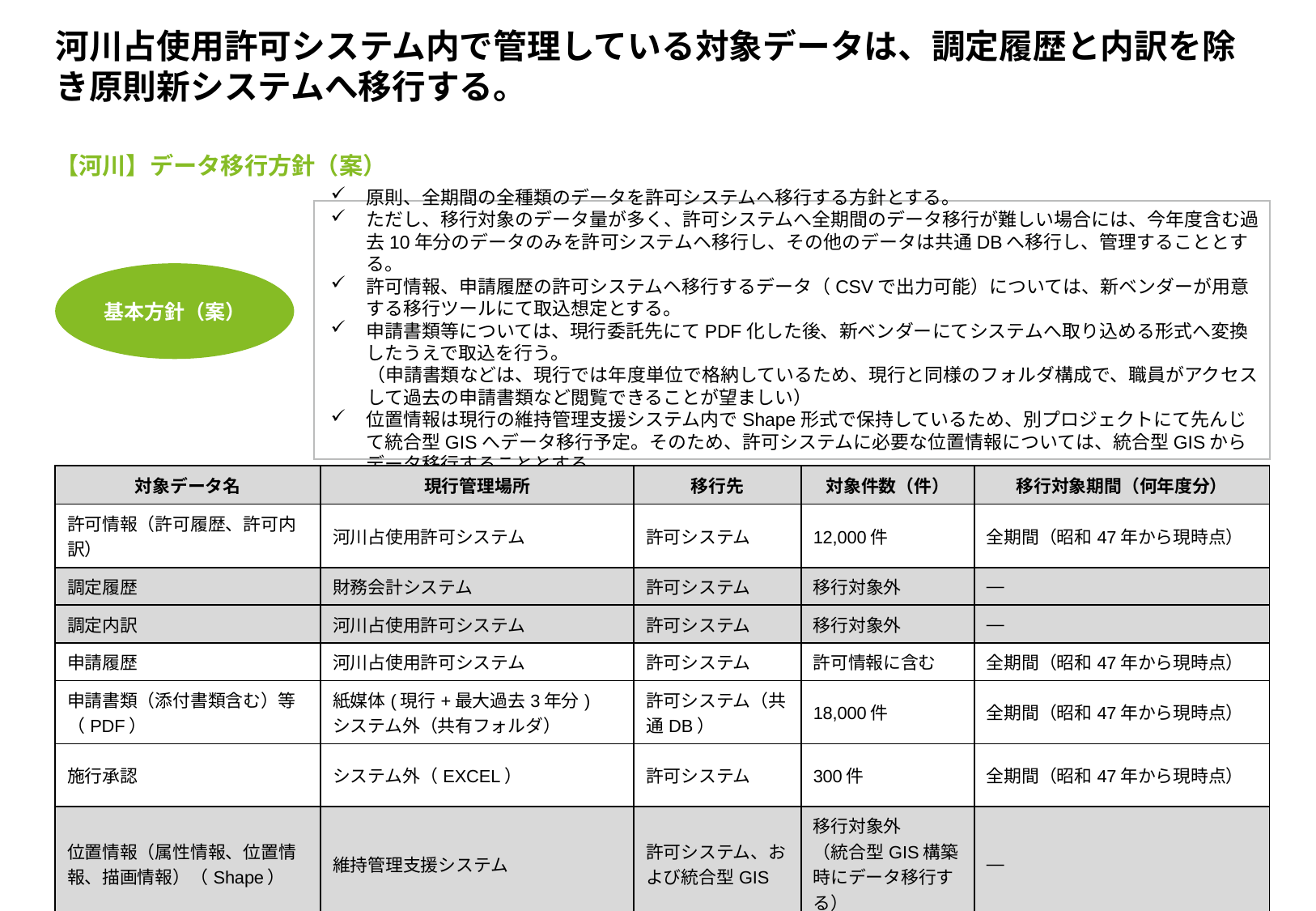

# 河川占使用許可システム内で管理している対象データは、調定履歴と内訳を除き原則新システムへ移行する。
【河川】データ移行方針（案）
原則、全期間の全種類のデータを許可システムヘ移行する方針とする。
ただし、移行対象のデータ量が多く、許可システムへ全期間のデータ移行が難しい場合には、今年度含む過去10年分のデータのみを許可システムヘ移行し、その他のデータは共通DBへ移行し、管理することとする。
許可情報、申請履歴の許可システムヘ移行するデータ（CSVで出力可能）については、新ベンダーが用意する移行ツールにて取込想定とする。
申請書類等については、現行委託先にてPDF化した後、新ベンダーにてシステムへ取り込める形式へ変換したうえで取込を行う。
（申請書類などは、現行では年度単位で格納しているため、現行と同様のフォルダ構成で、職員がアクセスして過去の申請書類など閲覧できることが望ましい）
位置情報は現行の維持管理支援システム内でShape形式で保持しているため、別プロジェクトにて先んじて統合型GISへデータ移行予定。そのため、許可システムに必要な位置情報については、統合型GISからデータ移行することとする。
基本方針（案）
| 対象データ名 | 現行管理場所 | 移行先 | 対象件数（件） | 移行対象期間（何年度分） |
| --- | --- | --- | --- | --- |
| 許可情報（許可履歴、許可内訳） | 河川占使用許可システム | 許可システム | 12,000件 | 全期間（昭和47年から現時点） |
| 調定履歴 | 財務会計システム | 許可システム | 移行対象外 | ― |
| 調定内訳 | 河川占使用許可システム | 許可システム | 移行対象外 | ― |
| 申請履歴 | 河川占使用許可システム | 許可システム | 許可情報に含む | 全期間（昭和47年から現時点） |
| 申請書類（添付書類含む）等（PDF） | 紙媒体(現行+最大過去3年分) システム外（共有フォルダ） | 許可システム（共通DB） | 18,000件 | 全期間（昭和47年から現時点） |
| 施行承認 | システム外（EXCEL） | 許可システム | 300件 | 全期間（昭和47年から現時点） |
| 位置情報（属性情報、位置情報、描画情報）（Shape） | 維持管理支援システム | 許可システム、および統合型GIS | 移行対象外 （統合型GIS構築時にデータ移行する） | ― |
45
＜Confidential＞